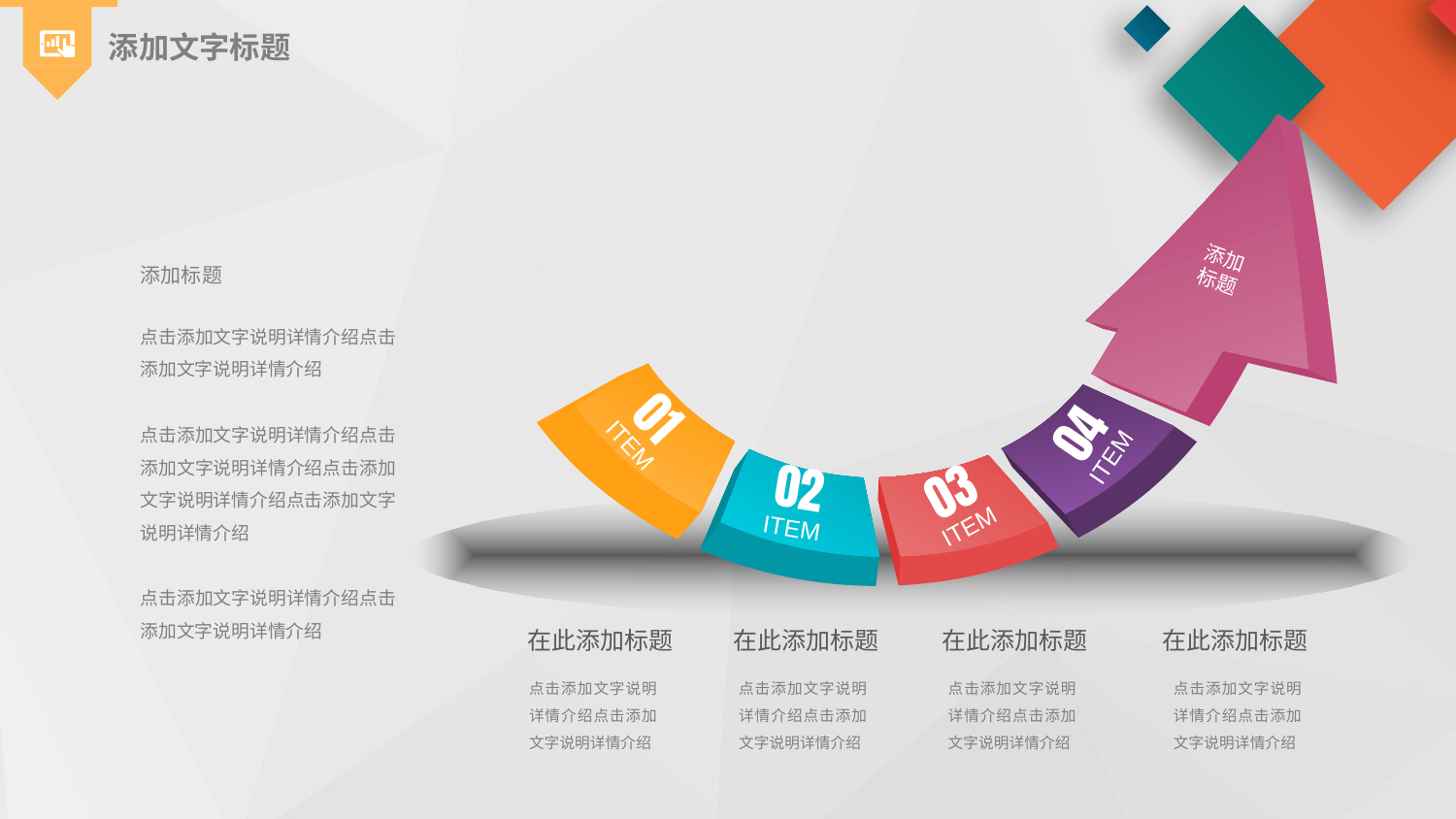

添加文字标题

添加
标题
01
ITEM
04
ITEM
02
ITEM
03
ITEM

添加标题
点击添加文字说明详情介绍点击添加文字说明详情介绍

点击添加文字说明详情介绍点击添加文字说明详情介绍点击添加文字说明详情介绍点击添加文字说明详情介绍

点击添加文字说明详情介绍点击添加文字说明详情介绍

在此添加标题
点击添加文字说明详情介绍点击添加文字说明详情介绍
在此添加标题
点击添加文字说明详情介绍点击添加文字说明详情介绍
在此添加标题
点击添加文字说明详情介绍点击添加文字说明详情介绍
在此添加标题
点击添加文字说明详情介绍点击添加文字说明详情介绍